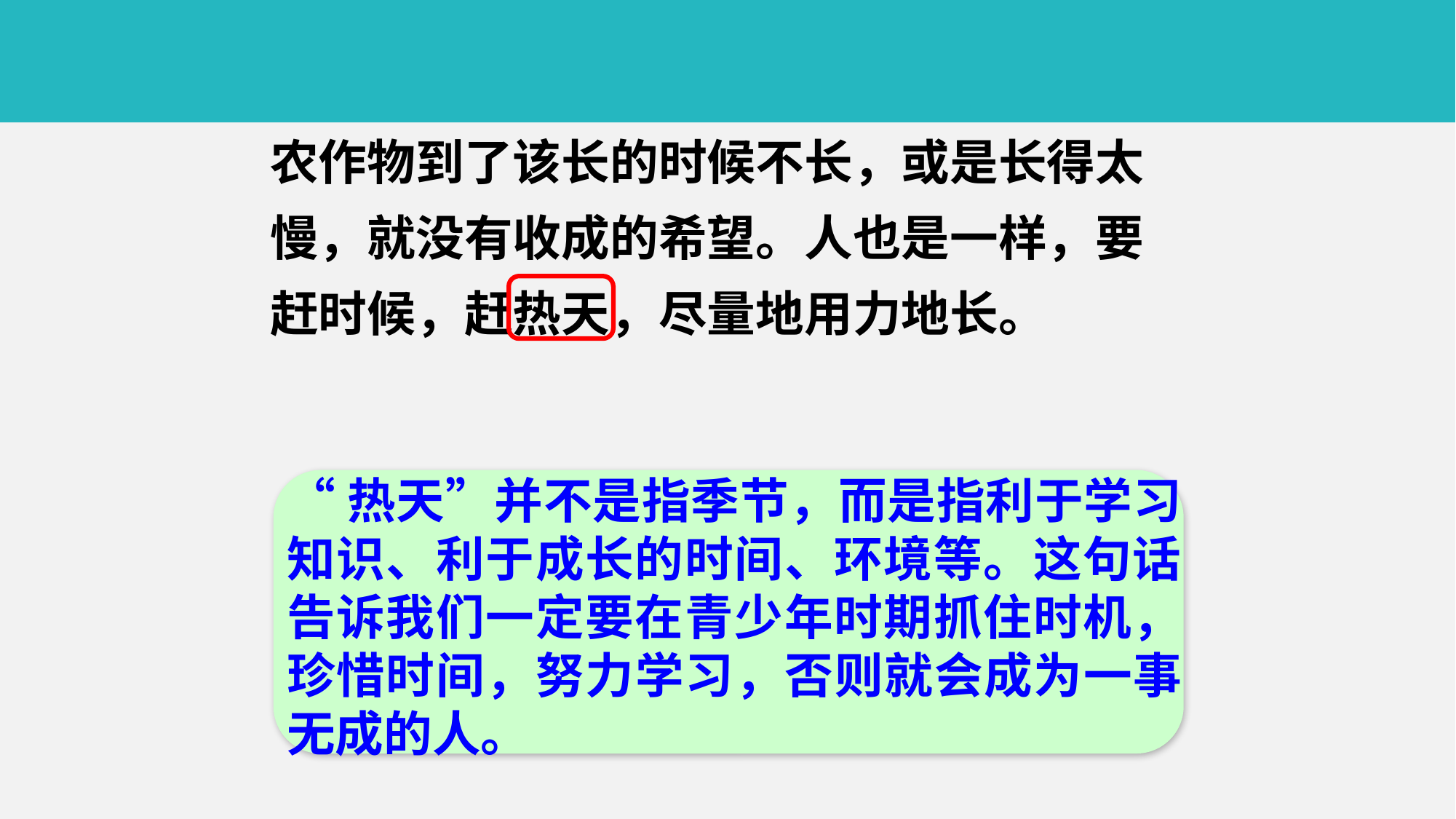

农作物到了该长的时候不长，或是长得太慢，就没有收成的希望。人也是一样，要赶时候，赶热天，尽量地用力地长。

“热天”并不是指季节，而是指利于学习知识、利于成长的时间、环境等。这句话告诉我们一定要在青少年时期抓住时机，珍惜时间，努力学习，否则就会成为一事无成的人。